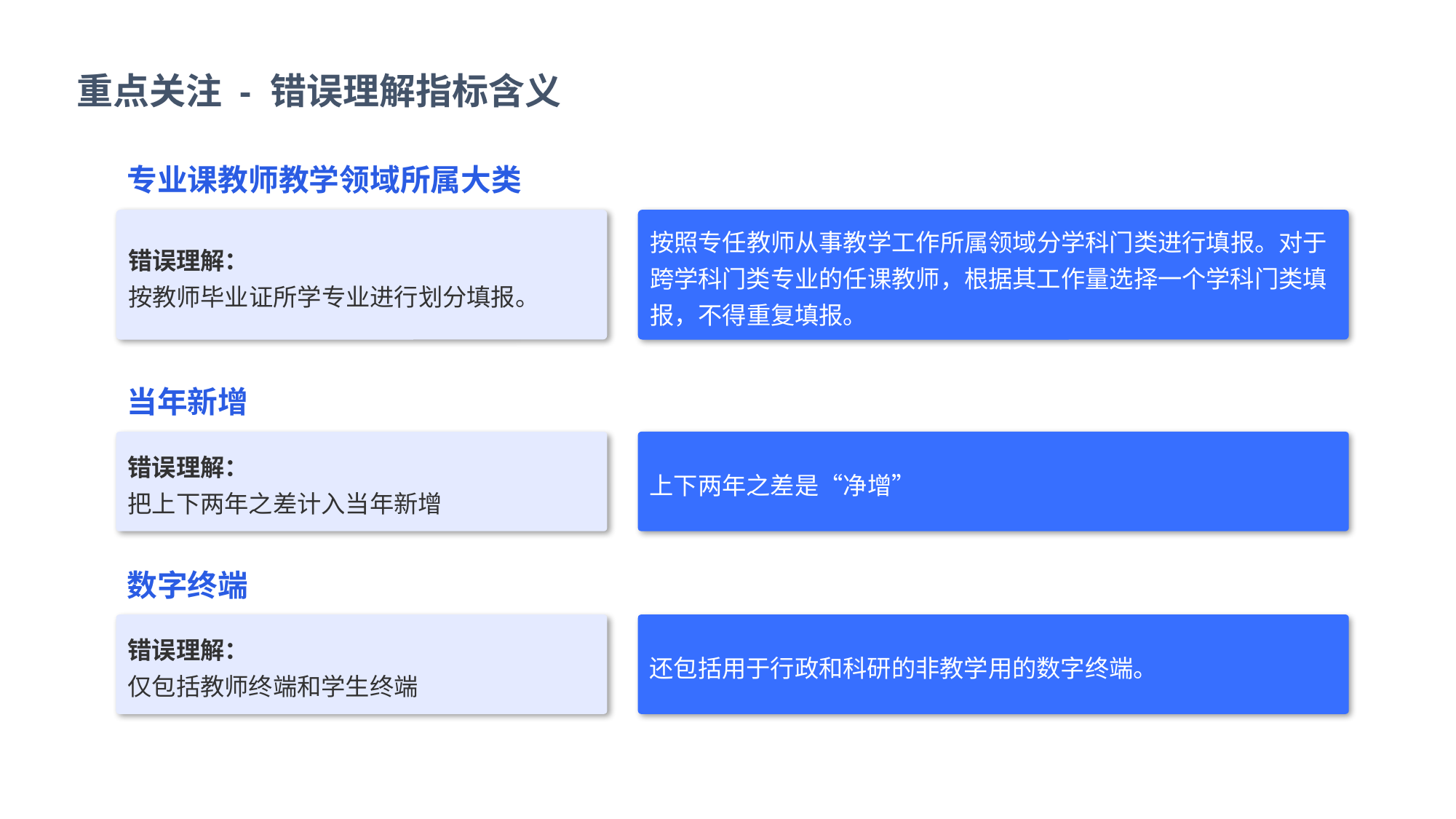

重点关注 - 错误理解指标含义
专业课教师教学领域所属大类
按照专任教师从事教学工作所属领域分学科门类进行填报。对于跨学科门类专业的任课教师，根据其工作量选择一个学科门类填报，不得重复填报。
错误理解：
按教师毕业证所学专业进行划分填报。
当年新增
上下两年之差是“净增”
错误理解：
把上下两年之差计入当年新增
数字终端
还包括用于行政和科研的非教学用的数字终端。
错误理解：
仅包括教师终端和学生终端